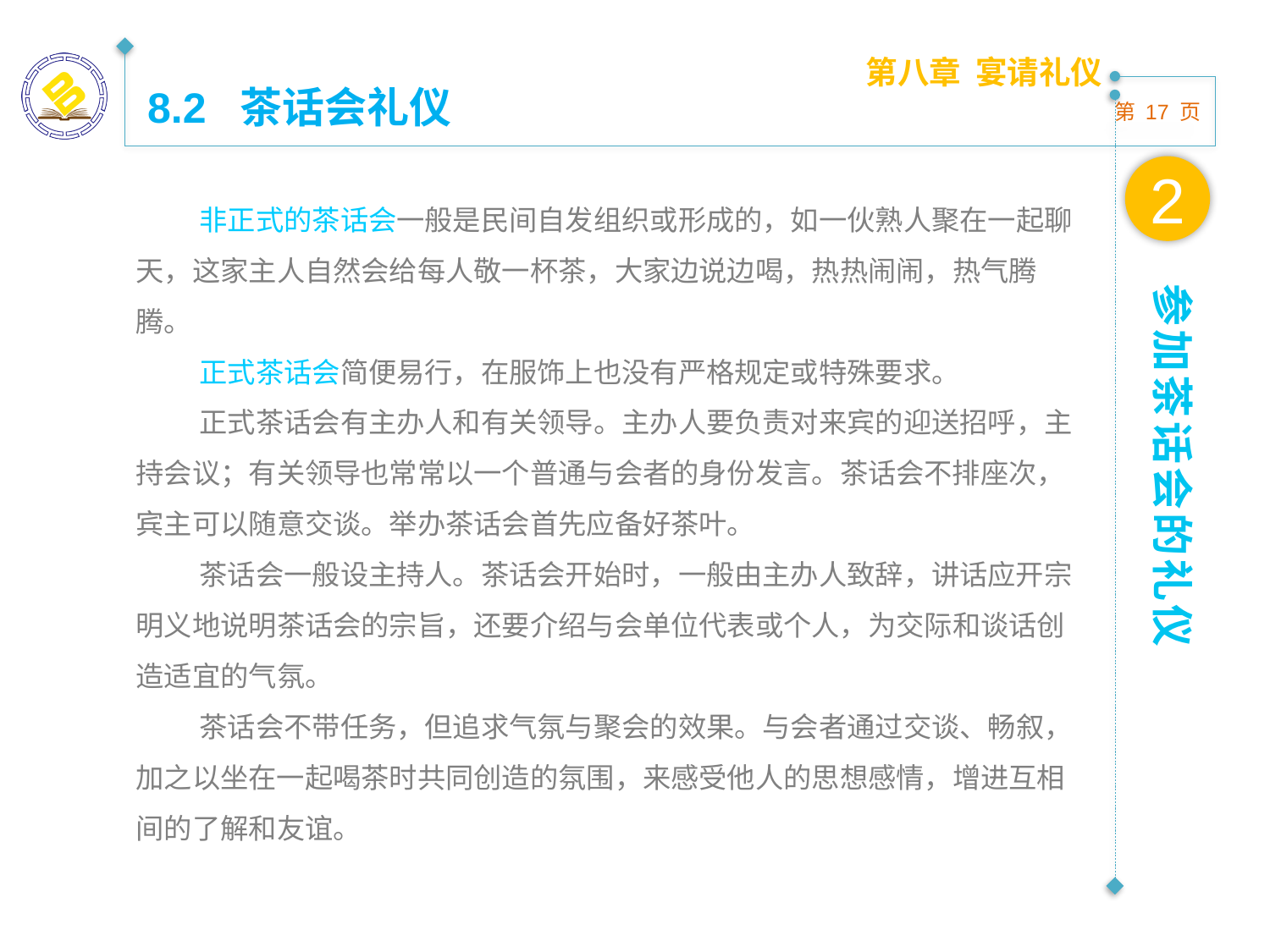

第八章  宴请礼仪
8.2  茶话会礼仪
2
非正式的茶话会一般是民间自发组织或形成的，如一伙熟人聚在一起聊天，这家主人自然会给每人敬一杯茶，大家边说边喝，热热闹闹，热气腾腾。
正式茶话会简便易行，在服饰上也没有严格规定或特殊要求。
正式茶话会有主办人和有关领导。主办人要负责对来宾的迎送招呼，主持会议；有关领导也常常以一个普通与会者的身份发言。茶话会不排座次，宾主可以随意交谈。举办茶话会首先应备好茶叶。
茶话会一般设主持人。茶话会开始时，一般由主办人致辞，讲话应开宗明义地说明茶话会的宗旨，还要介绍与会单位代表或个人，为交际和谈话创造适宜的气氛。
茶话会不带任务，但追求气氛与聚会的效果。与会者通过交谈、畅叙，加之以坐在一起喝茶时共同创造的氛围，来感受他人的思想感情，增进互相间的了解和友谊。
参加茶话会的礼仪